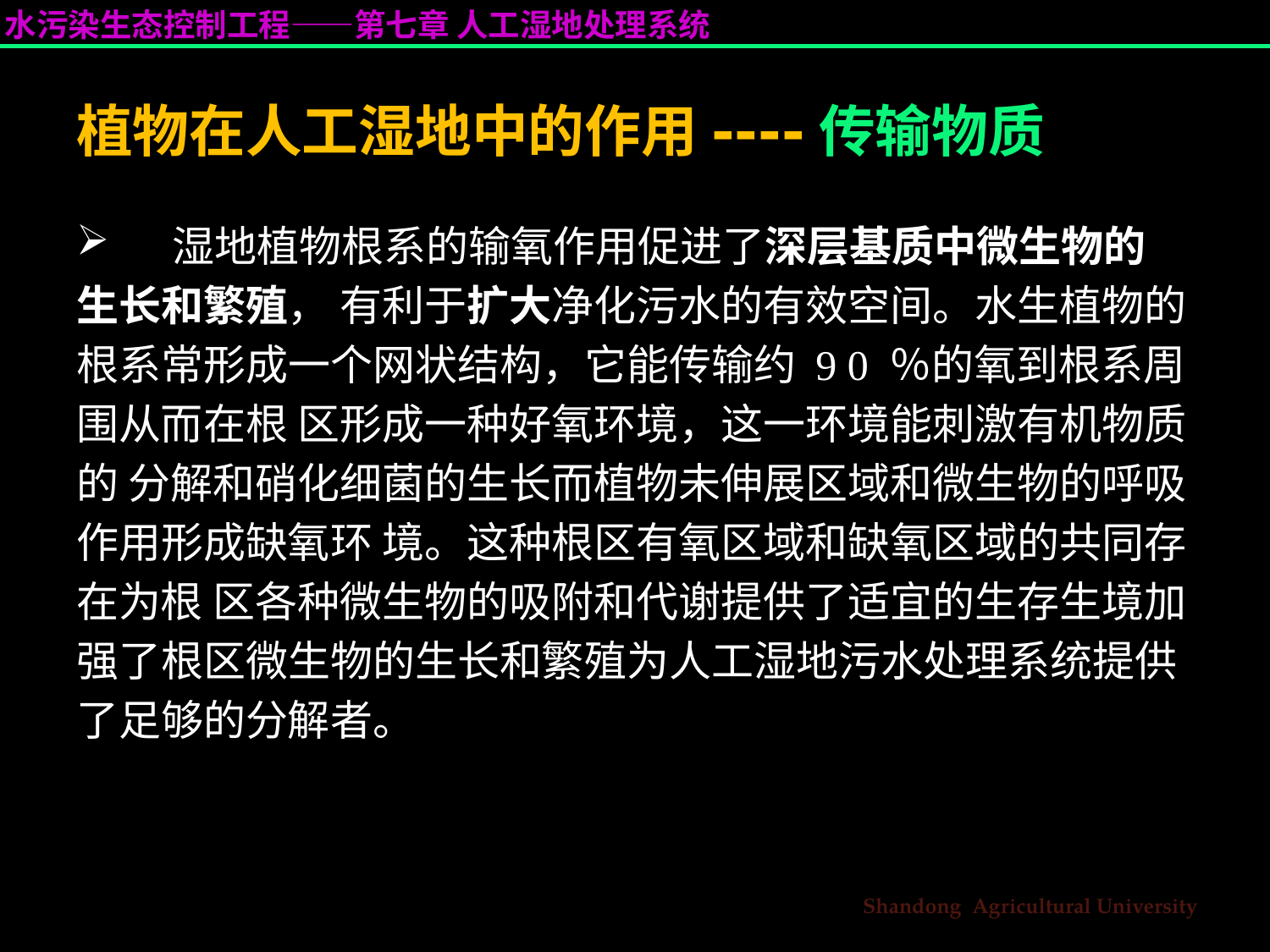

植物在人工湿地中的作用----传输物质
    湿地植物根系的输氧作用促进了深层基质中微生物的
生长和繁殖， 有利于扩大净化污水的有效空间。水生植物的
根系常形成一个网状结构，它能传输约 9 0 ％的氧到根系周
围从而在根 区形成一种好氧环境，这一环境能刺激有机物质
的 分解和硝化细菌的生长而植物未伸展区域和微生物的呼吸
作用形成缺氧环 境。这种根区有氧区域和缺氧区域的共同存
在为根 区各种微生物的吸附和代谢提供了适宜的生存生境加
强了根区微生物的生长和繁殖为人工湿地污水处理系统提供
了足够的分解者。